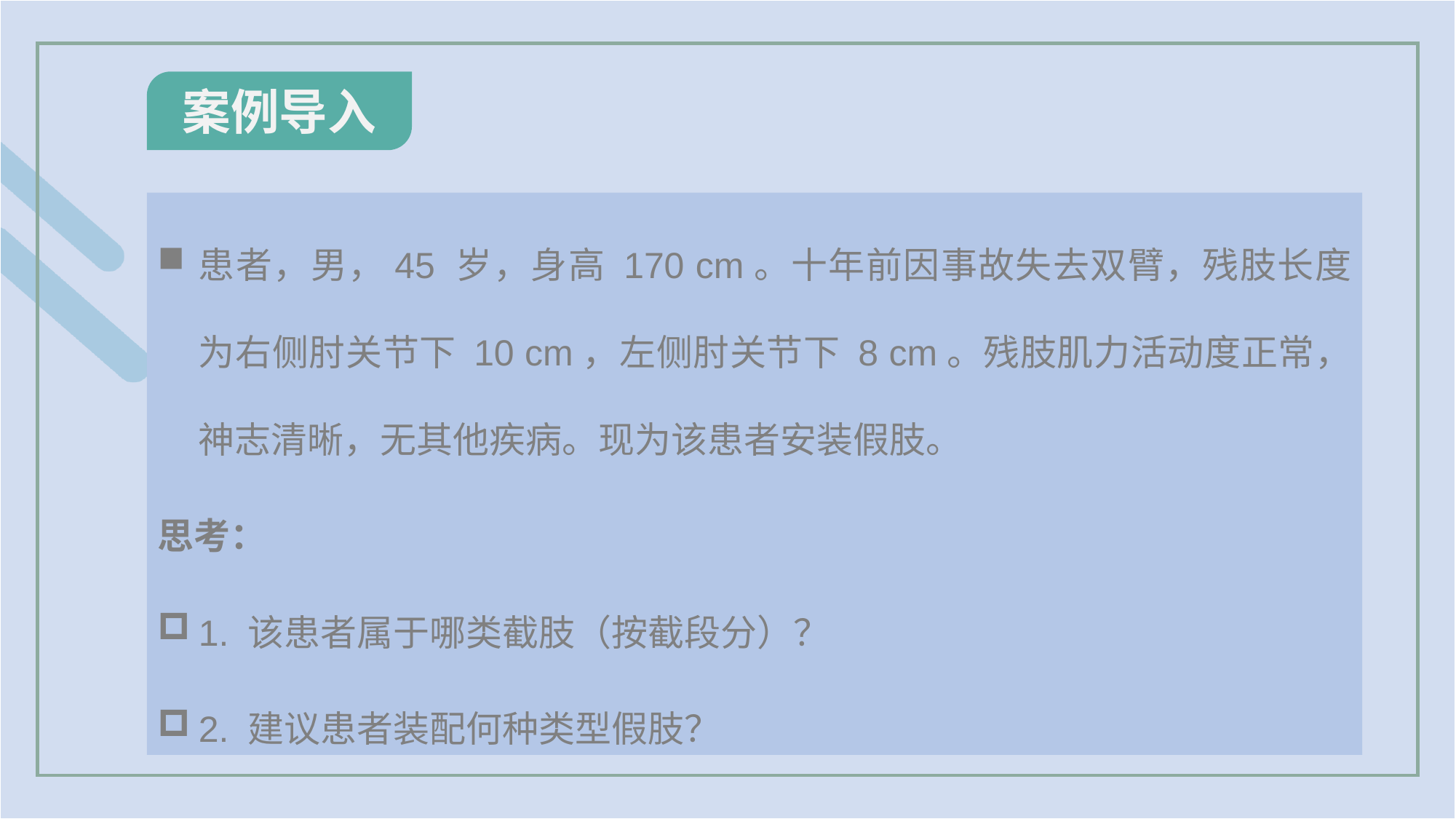

案例导入
患者，男，45 岁，身高 170 cm。十年前因事故失去双臂，残肢长度为右侧肘关节下 10 cm，左侧肘关节下 8 cm。残肢肌力活动度正常，神志清晰，无其他疾病。现为该患者安装假肢。
思考：
1. 该患者属于哪类截肢（按截段分）？
2. 建议患者装配何种类型假肢？